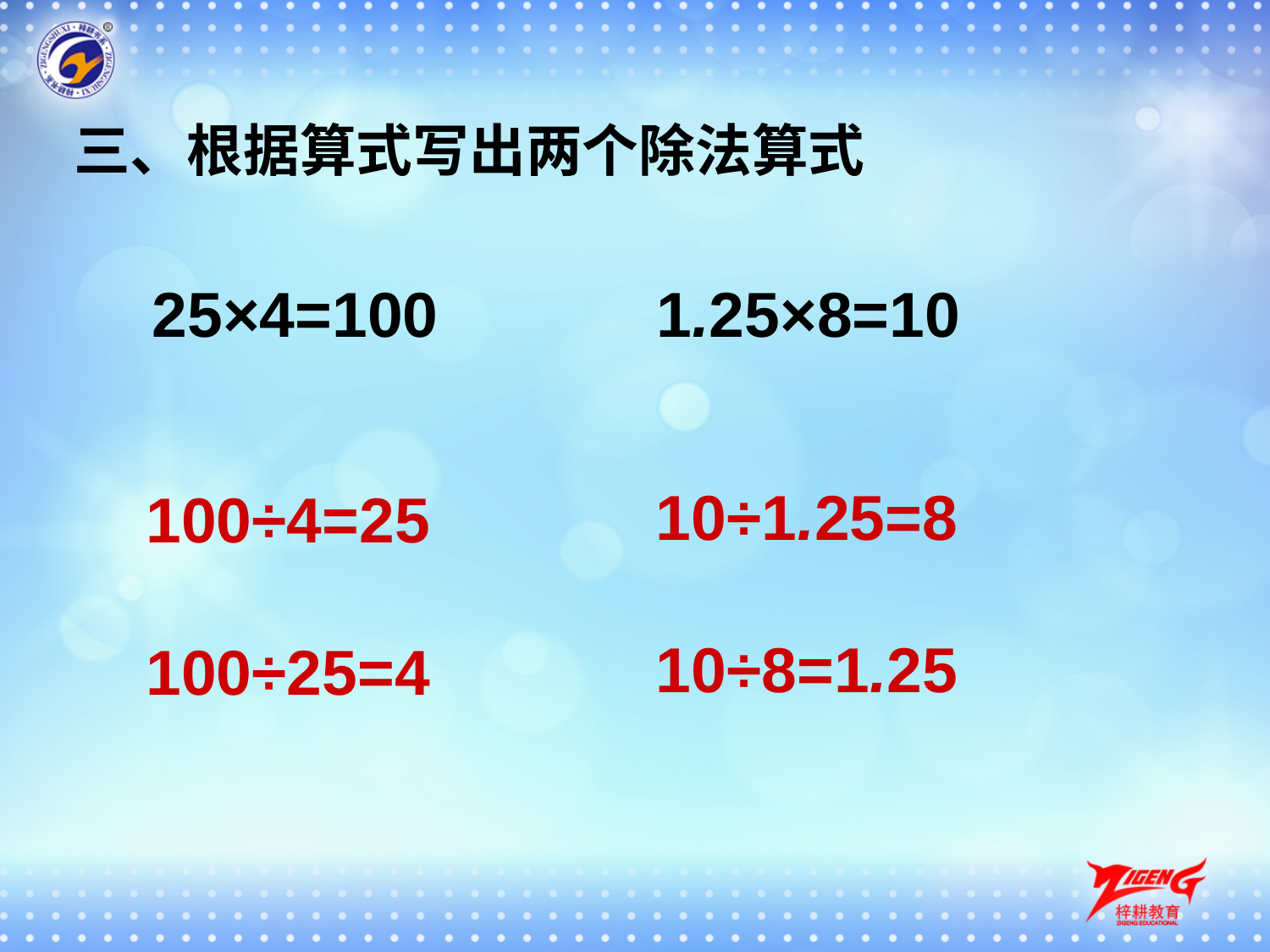

三、根据算式写出两个除法算式
25×4=100
1.25×8=10
10÷1.25=8
10÷8=1.25
100÷4=25
100÷25=4